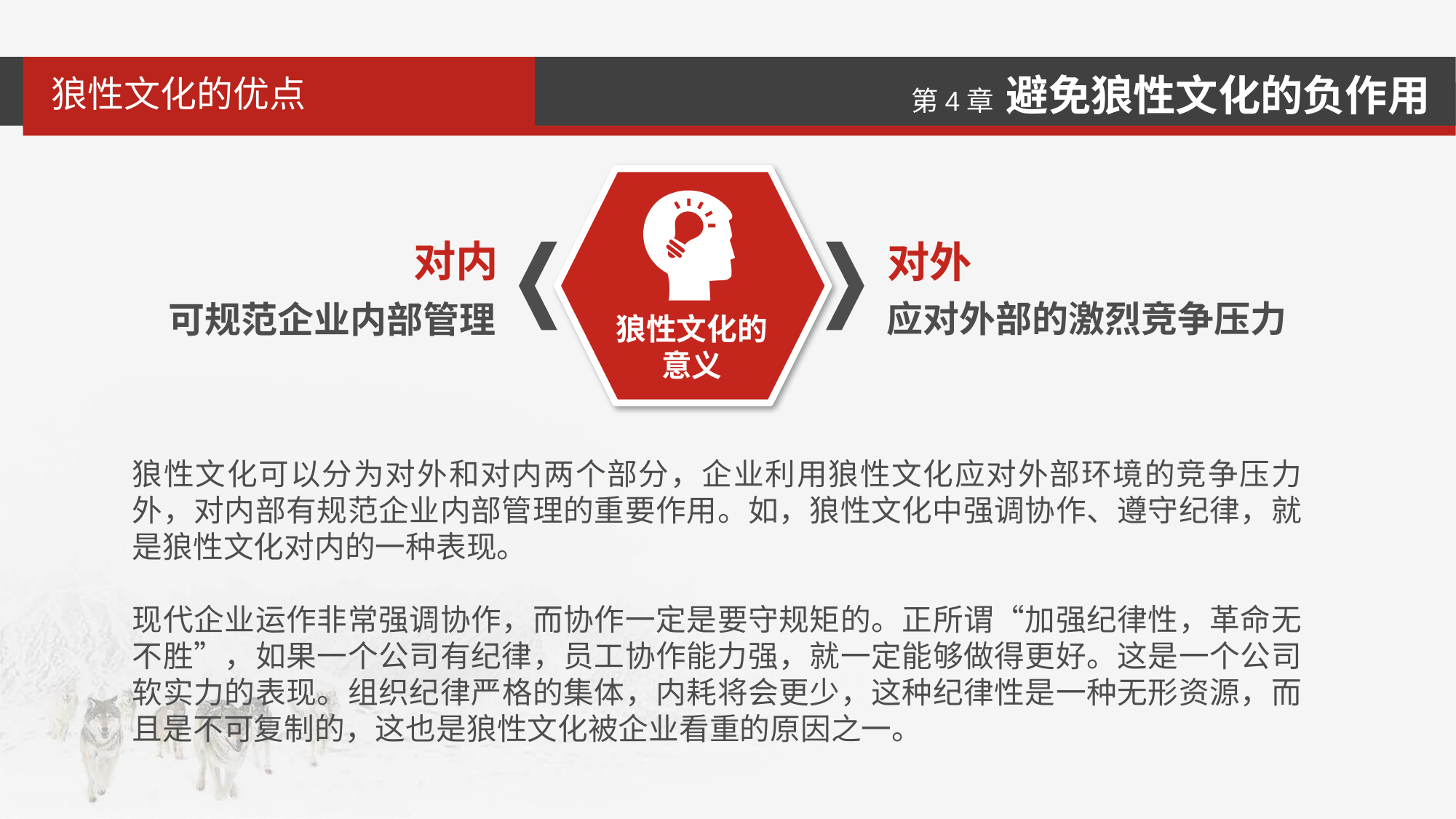

狼性文化的优点

对内
对外

应对外部的激烈竞争压力
可规范企业内部管理
狼性文化的意义
狼性文化可以分为对外和对内两个部分，企业利用狼性文化应对外部环境的竞争压力外，对内部有规范企业内部管理的重要作用。如，狼性文化中强调协作、遵守纪律，就是狼性文化对内的一种表现。

现代企业运作非常强调协作，而协作一定是要守规矩的。正所谓“加强纪律性，革命无不胜”，如果一个公司有纪律，员工协作能力强，就一定能够做得更好。这是一个公司软实力的表现。组织纪律严格的集体，内耗将会更少，这种纪律性是一种无形资源，而且是不可复制的，这也是狼性文化被企业看重的原因之一。